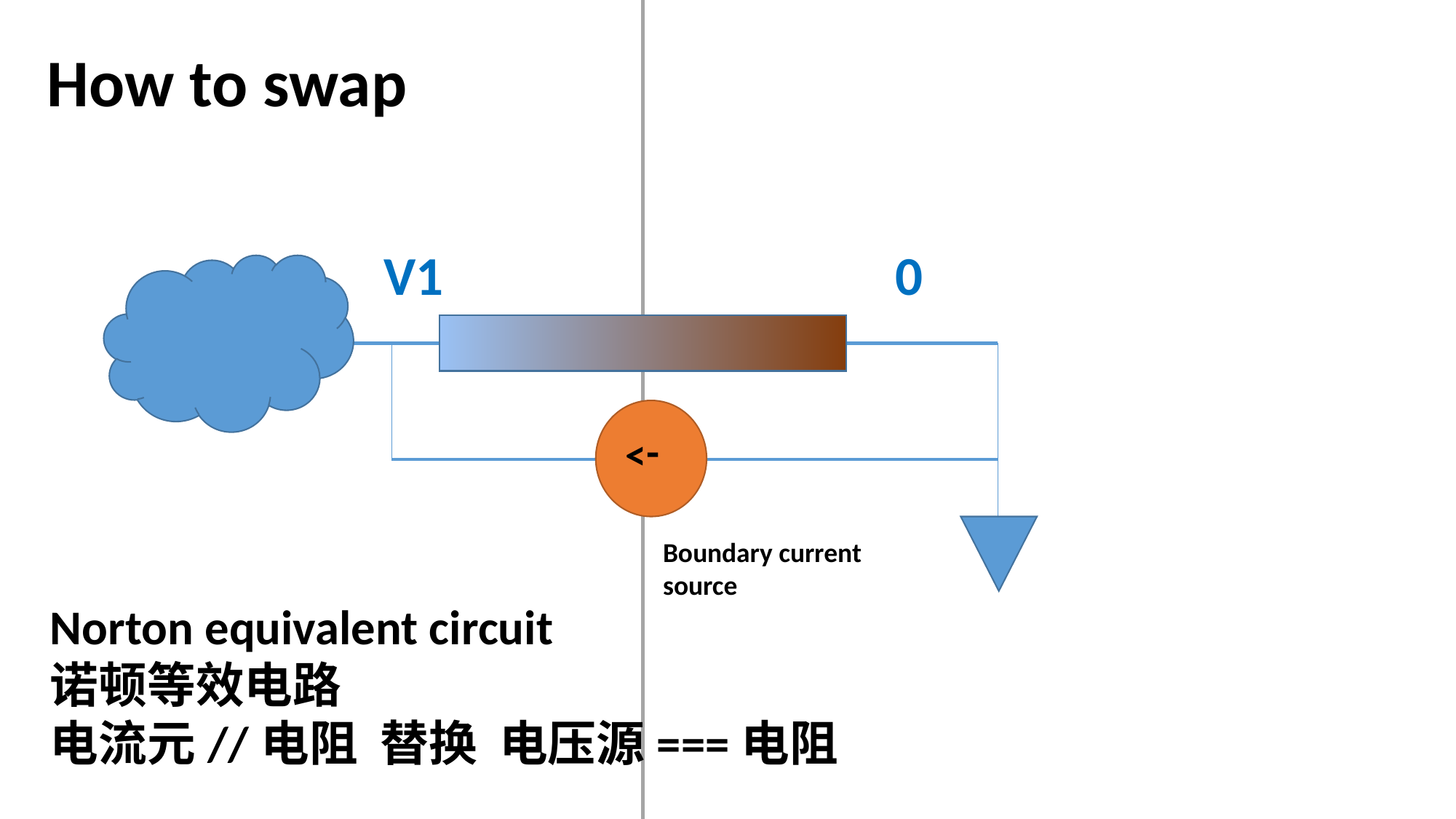

How to swap
V1
0

->

Boundary current
source
Norton equivalent circuit
诺顿等效电路
电流元//电阻  替换  电压源===电阻